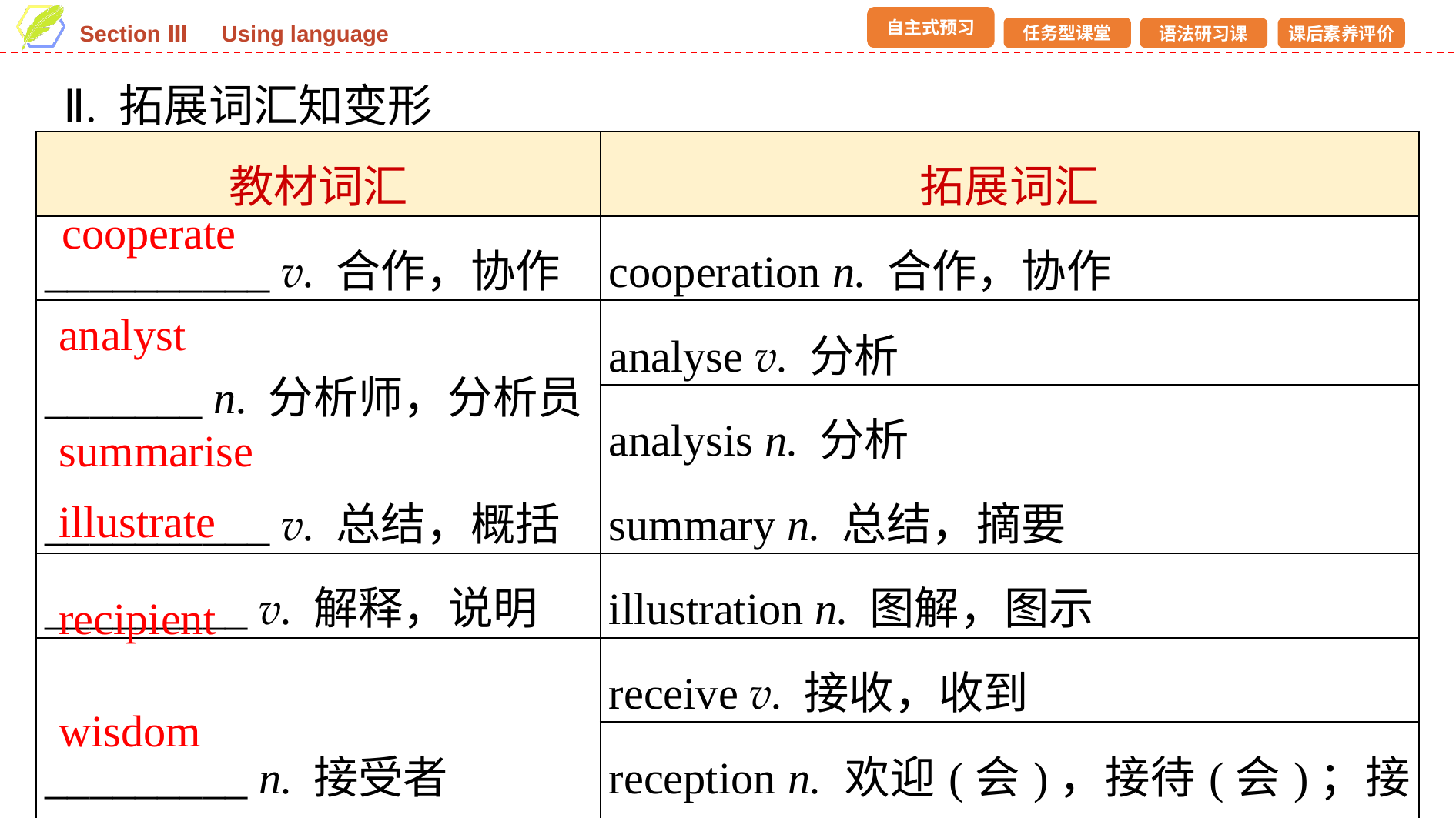

Ⅱ. 拓展词汇知变形
| 教材词汇 | 拓展词汇 |
| --- | --- |
| \_\_\_\_\_\_\_\_\_\_ v. 合作，协作 | cooperation n. 合作，协作 |
| \_\_\_\_\_\_\_ n. 分析师，分析员 | analyse v. 分析 |
|  | analysis n. 分析 |
| \_\_\_\_\_\_\_\_\_\_ v. 总结，概括 | summary n. 总结，摘要 |
| \_\_\_\_\_\_\_\_\_ v. 解释，说明 | illustration n. 图解，图示 |
| \_\_\_\_\_\_\_\_\_ n. 接受者 | receive v. 接收，收到 |
|  | reception n. 欢迎(会)，接待(会)；接待处 |
| \_\_\_\_\_\_\_\_ n. 智慧，才智 | wise adj. 英明的，明智的 |
cooperate
analyst
summarise
illustrate
recipient
wisdom